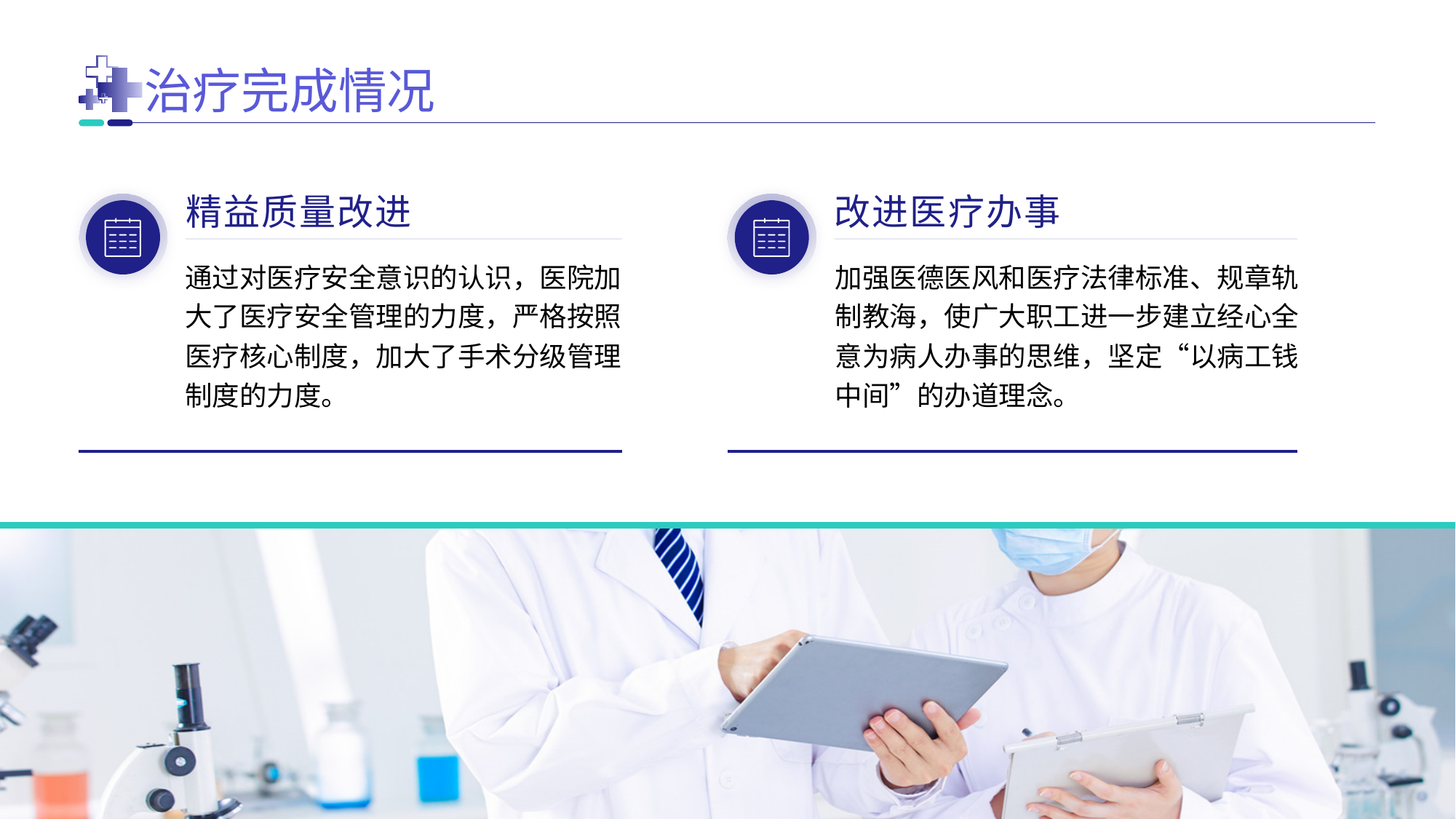

治疗完成情况
精益质量改进
改进医疗办事

通过对医疗安全意识的认识，医院加大了医疗安全管理的力度，严格按照医疗核心制度，加大了手术分级管理制度的力度。
加强医德医风和医疗法律标准、规章轨制教海，使广大职工进一步建立经心全意为病人办事的思维，坚定“以病工钱中间”的办道理念。